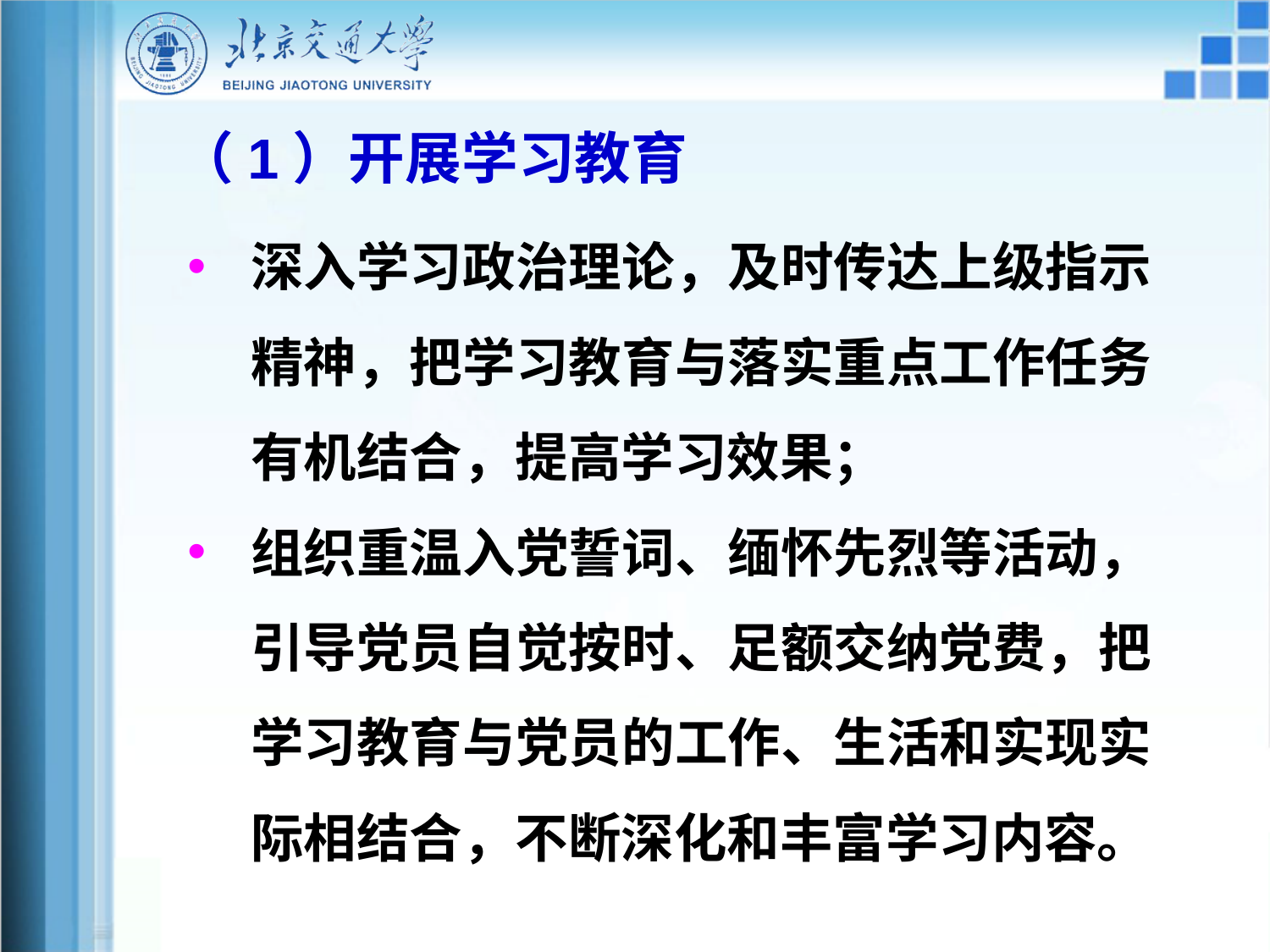

（1）开展学习教育
深入学习政治理论，及时传达上级指示精神，把学习教育与落实重点工作任务有机结合，提高学习效果；
组织重温入党誓词、缅怀先烈等活动，引导党员自觉按时、足额交纳党费，把学习教育与党员的工作、生活和实现实际相结合，不断深化和丰富学习内容。